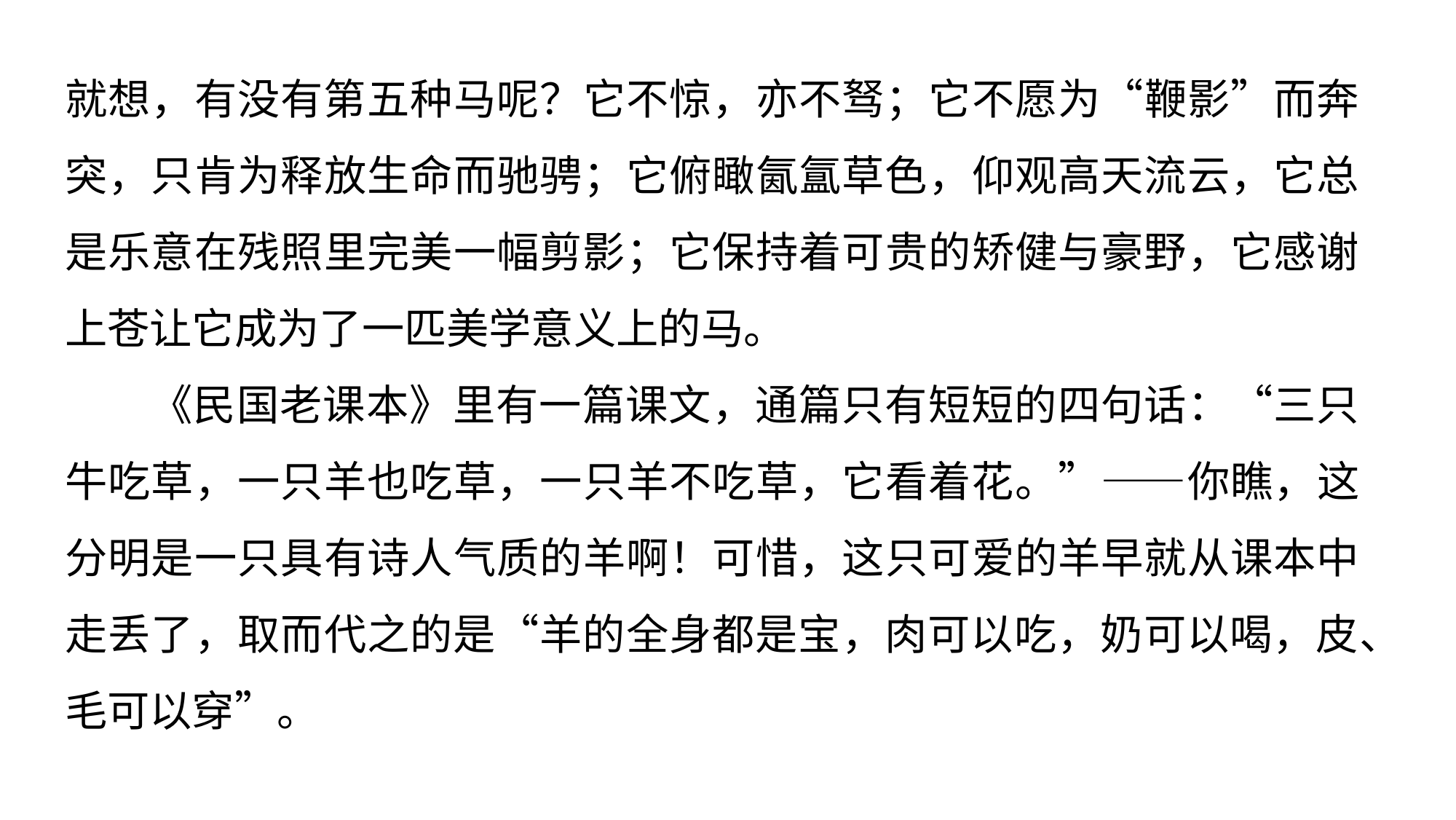

就想，有没有第五种马呢？它不惊，亦不驽；它不愿为“鞭影”而奔突，只肯为释放生命而驰骋；它俯瞰氤氲草色，仰观高天流云，它总是乐意在残照里完美一幅剪影；它保持着可贵的矫健与豪野，它感谢上苍让它成为了一匹美学意义上的马。
《民国老课本》里有一篇课文，通篇只有短短的四句话：“三只牛吃草，一只羊也吃草，一只羊不吃草，它看着花。”——你瞧，这分明是一只具有诗人气质的羊啊！可惜，这只可爱的羊早就从课本中走丢了，取而代之的是“羊的全身都是宝，肉可以吃，奶可以喝，皮、毛可以穿”。